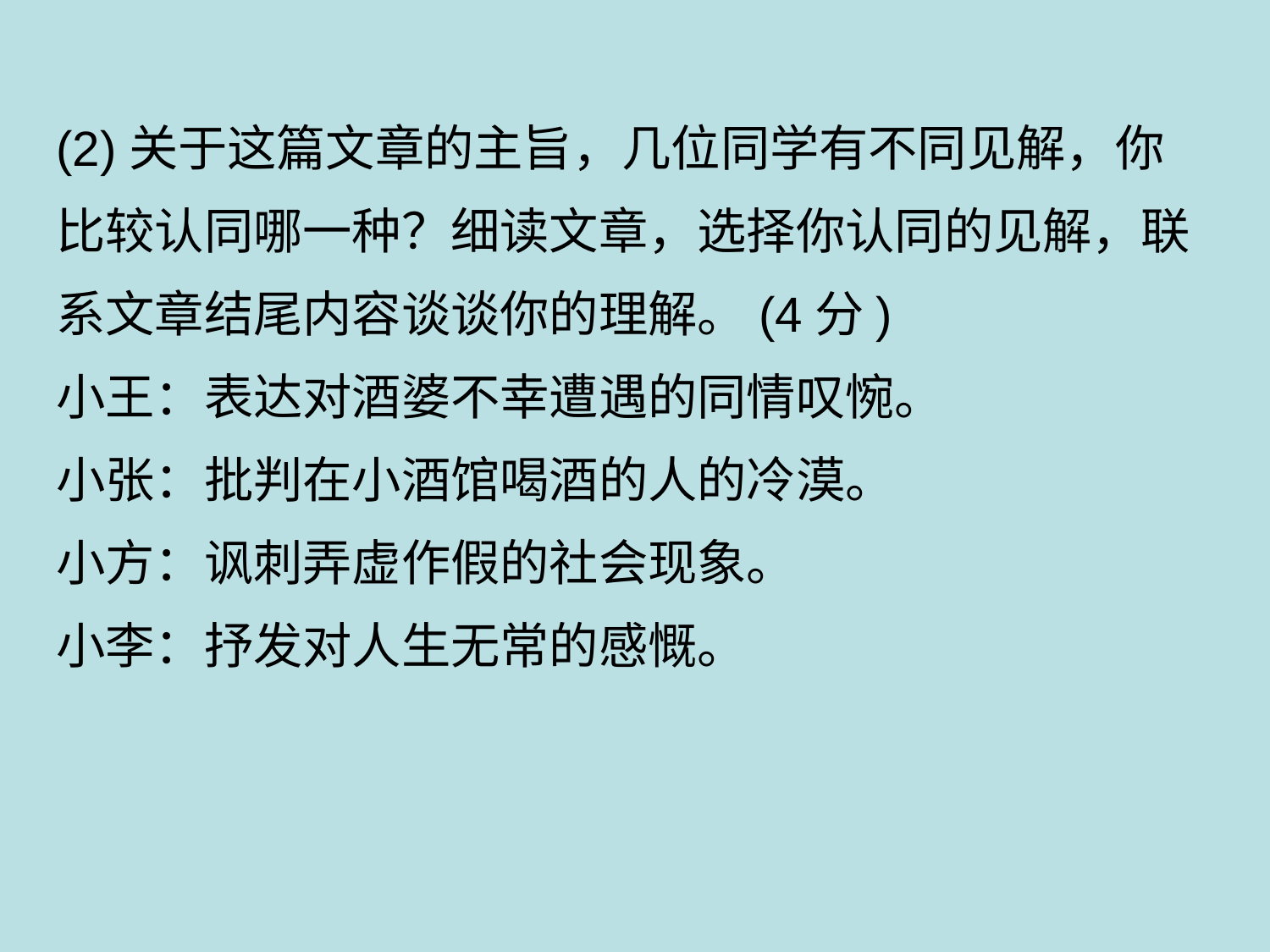

(2)关于这篇文章的主旨，几位同学有不同见解，你比较认同哪一种？细读文章，选择你认同的见解，联系文章结尾内容谈谈你的理解。(4分)
小王：表达对酒婆不幸遭遇的同情叹惋。
小张：批判在小酒馆喝酒的人的冷漠。
小方：讽刺弄虚作假的社会现象。
小李：抒发对人生无常的感慨。